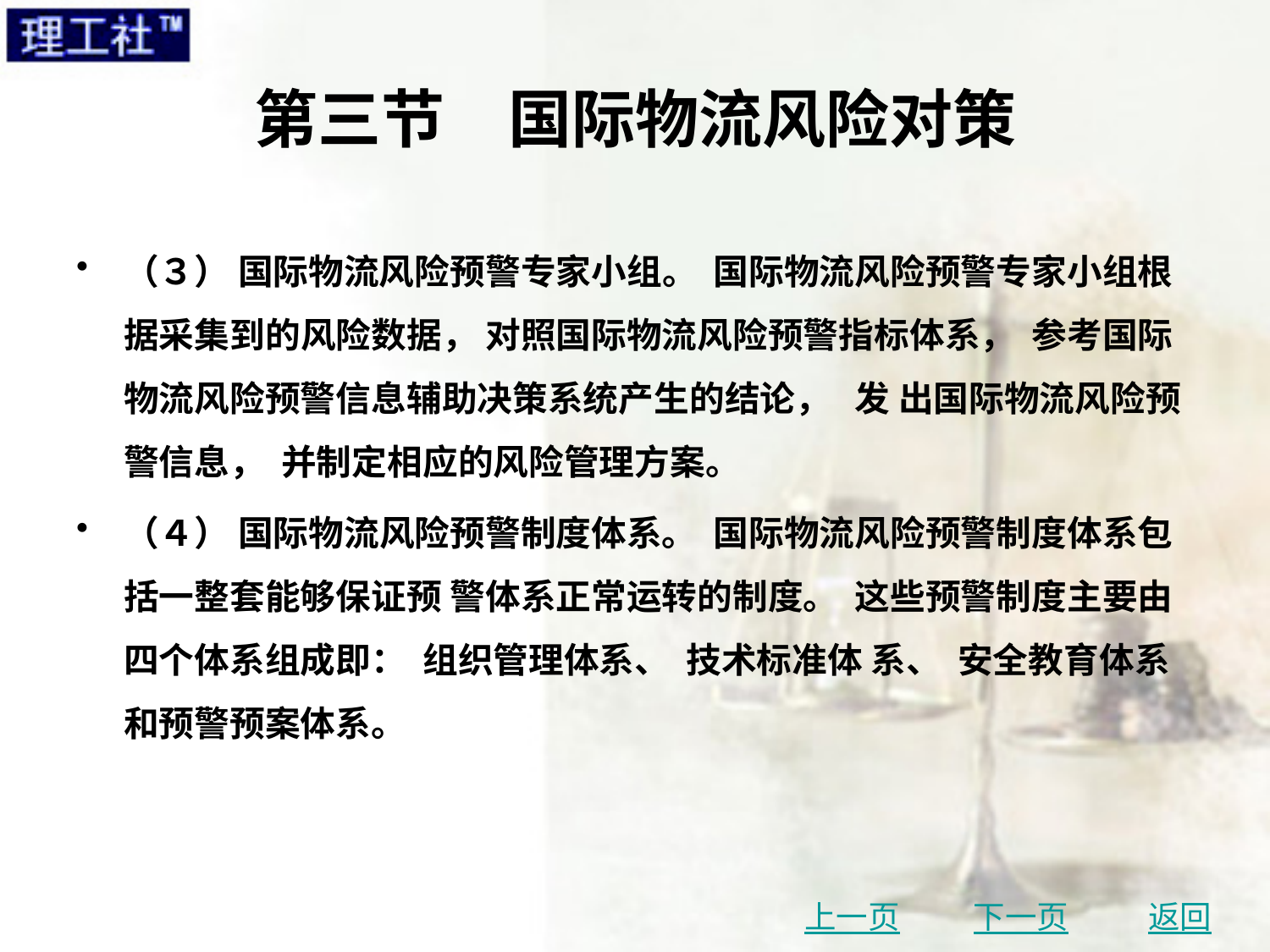

# 第三节　国际物流风险对策
（３） 国际物流风险预警专家小组。  国际物流风险预警专家小组根据采集到的风险数据， 对照国际物流风险预警指标体系，  参考国际物流风险预警信息辅助决策系统产生的结论，   发 出国际物流风险预警信息，  并制定相应的风险管理方案。
（４） 国际物流风险预警制度体系。  国际物流风险预警制度体系包括一整套能够保证预 警体系正常运转的制度。  这些预警制度主要由四个体系组成即：  组织管理体系、  技术标准体 系、  安全教育体系和预警预案体系。
上一页
下一页
返回